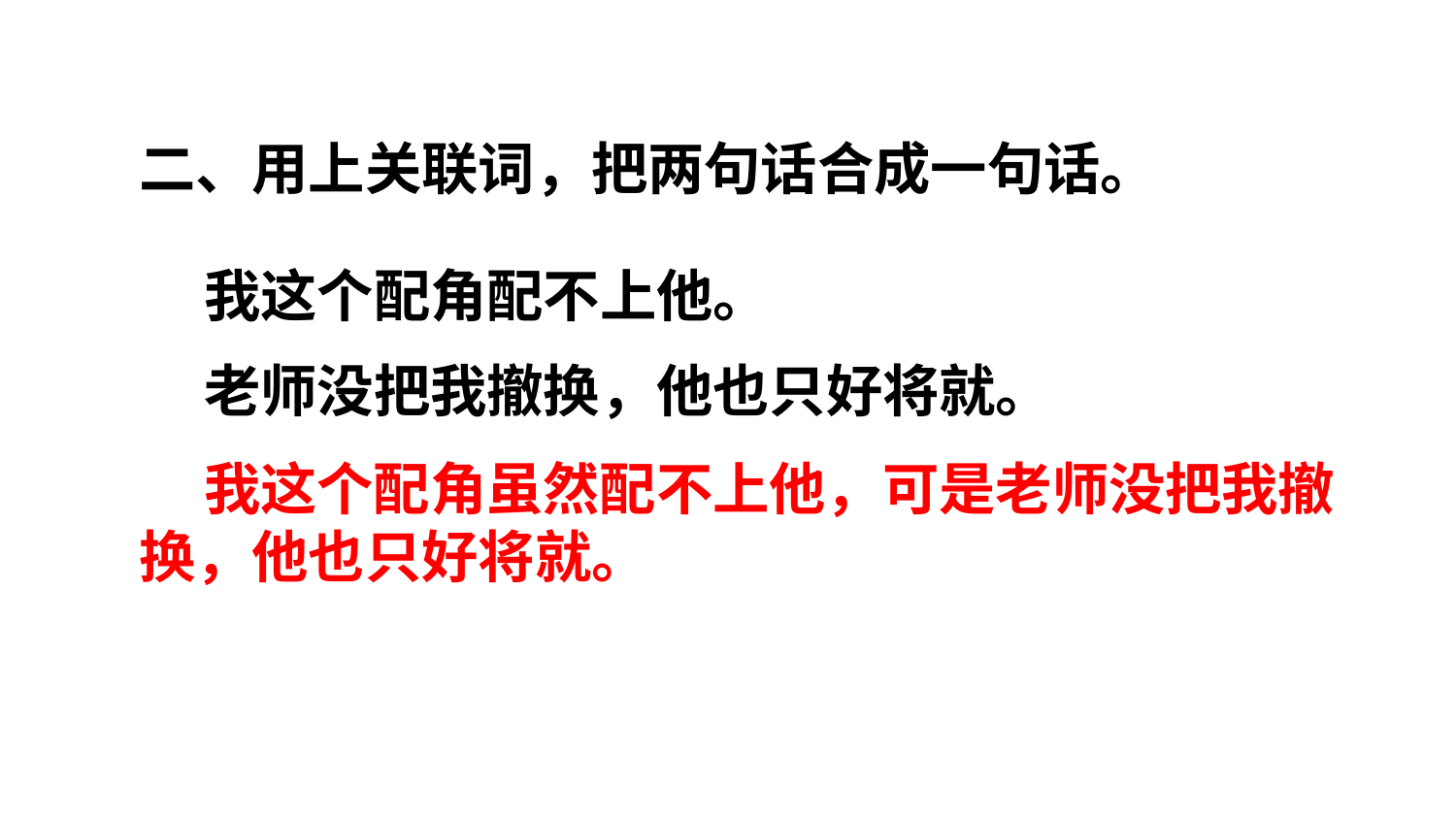

二、用上关联词，把两句话合成一句话。
    我这个配角配不上他。
    老师没把我撤换，他也只好将就。
    我这个配角虽然配不上他，可是老师没把我撤换，他也只好将就。